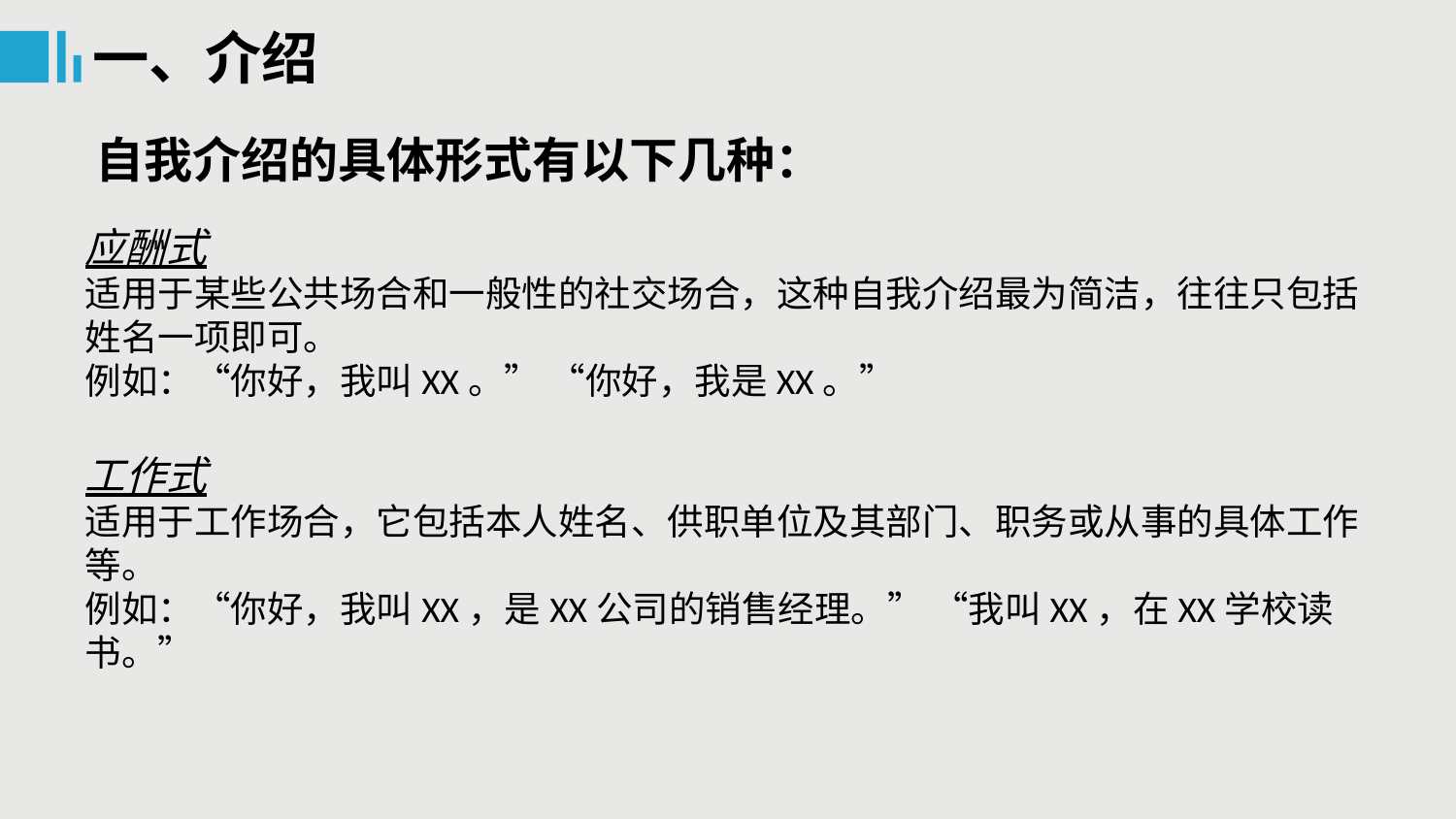

一、介绍

自我介绍的具体形式有以下几种：
应酬式
适用于某些公共场合和一般性的社交场合，这种自我介绍最为简洁，往往只包括姓名一项即可。
例如：“你好，我叫XX。” “你好，我是XX。”

工作式
适用于工作场合，它包括本人姓名、供职单位及其部门、职务或从事的具体工作等。
例如：“你好，我叫XX，是XX公司的销售经理。” “我叫XX，在XX学校读书。”